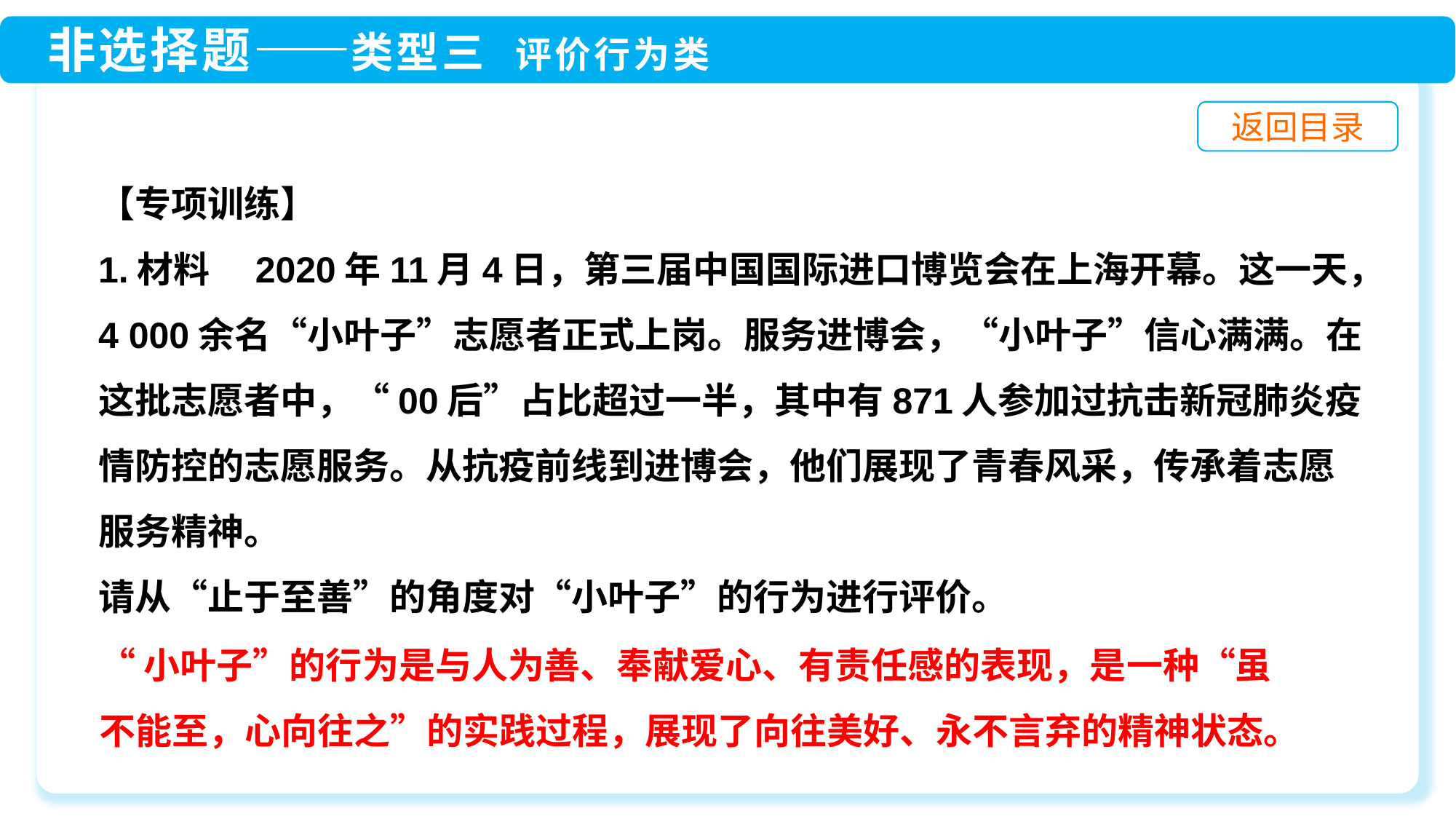

【专项训练】
1.材料　2020年11月4日，第三届中国国际进口博览会在上海开幕。这一天，4 000余名“小叶子”志愿者正式上岗。服务进博会，“小叶子”信心满满。在这批志愿者中，“00后”占比超过一半，其中有871人参加过抗击新冠肺炎疫情防控的志愿服务。从抗疫前线到进博会，他们展现了青春风采，传承着志愿服务精神。
请从“止于至善”的角度对“小叶子”的行为进行评价。
“小叶子”的行为是与人为善、奉献爱心、有责任感的表现，是一种“虽不能至，心向往之”的实践过程，展现了向往美好、永不言弃的精神状态。